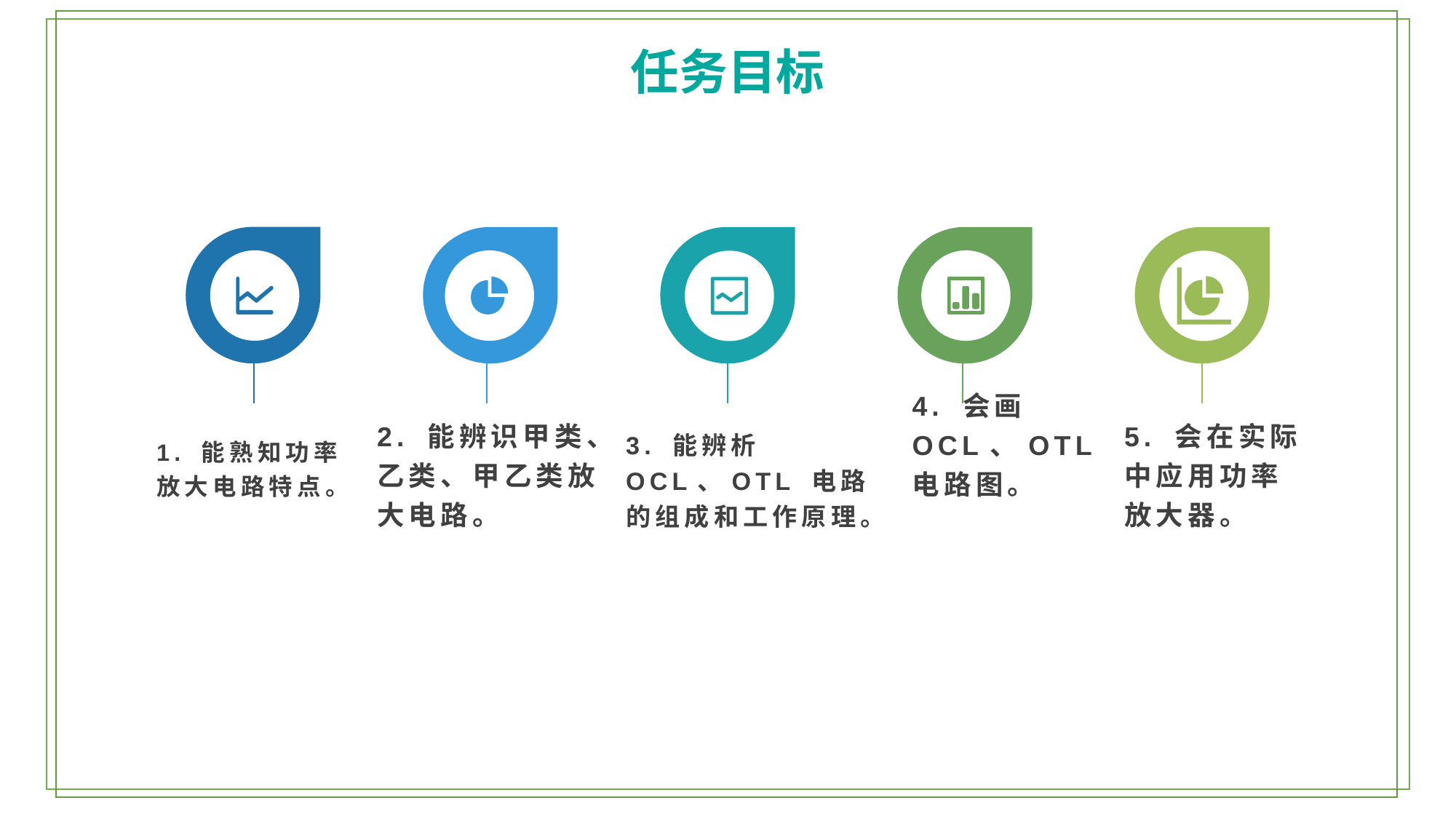

任务目标

3. 能辨析 OCL、OTL 电路的组成和工作原理。
1. 能熟知功率放大电路特点。
4. 会画 OCL、OTL 电路图。
2. 能辨识甲类、乙类、甲乙类放大电路。
5. 会在实际中应用功率放大器。